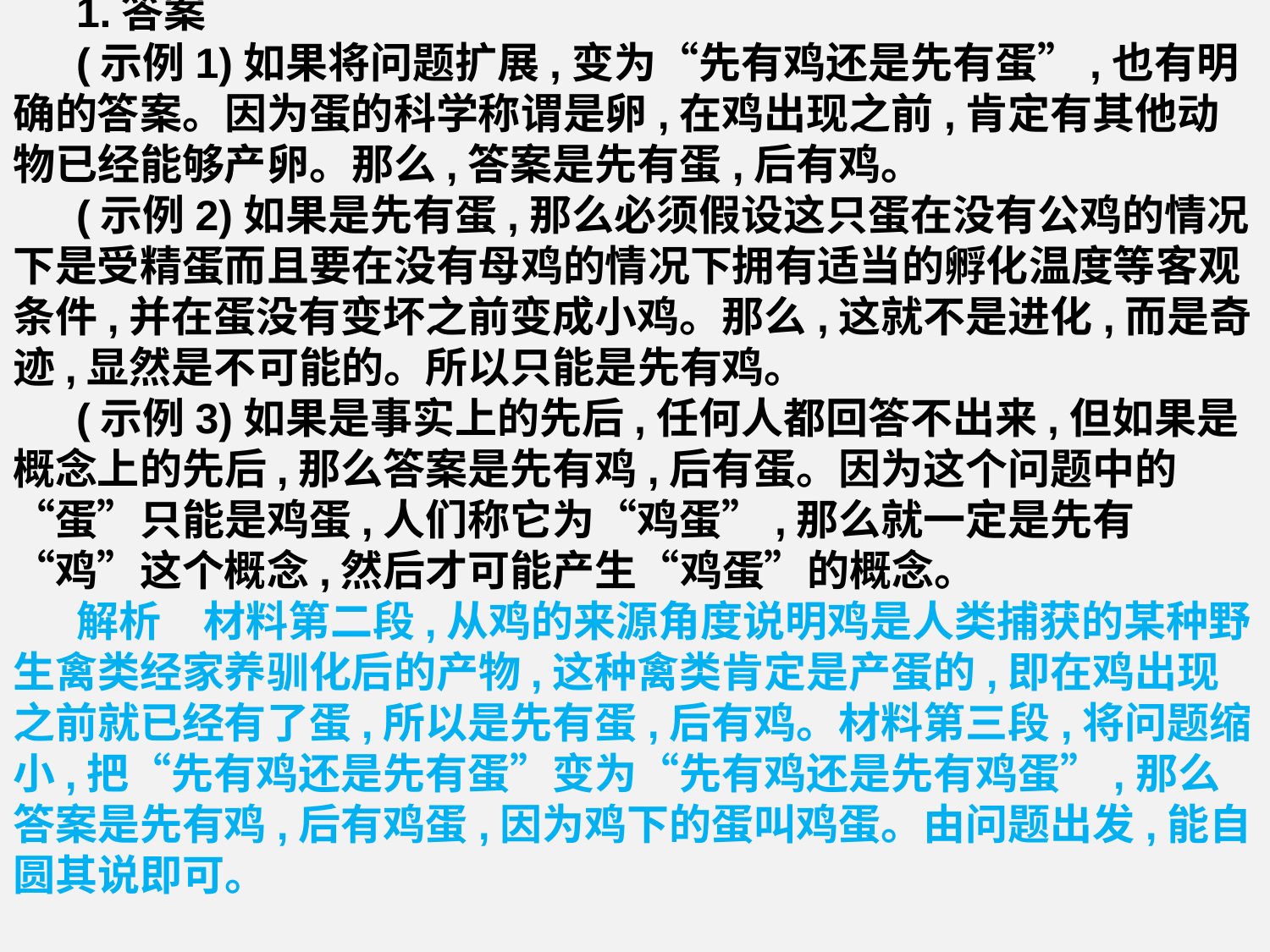

1.答案
(示例1)如果将问题扩展,变为“先有鸡还是先有蛋”,也有明确的答案。因为蛋的科学称谓是卵,在鸡出现之前,肯定有其他动物已经能够产卵。那么,答案是先有蛋,后有鸡。
(示例2)如果是先有蛋,那么必须假设这只蛋在没有公鸡的情况下是受精蛋而且要在没有母鸡的情况下拥有适当的孵化温度等客观条件,并在蛋没有变坏之前变成小鸡。那么,这就不是进化,而是奇迹,显然是不可能的。所以只能是先有鸡。
(示例3)如果是事实上的先后,任何人都回答不出来,但如果是概念上的先后,那么答案是先有鸡,后有蛋。因为这个问题中的“蛋”只能是鸡蛋,人们称它为“鸡蛋”,那么就一定是先有“鸡”这个概念,然后才可能产生“鸡蛋”的概念。
解析　材料第二段,从鸡的来源角度说明鸡是人类捕获的某种野生禽类经家养驯化后的产物,这种禽类肯定是产蛋的,即在鸡出现之前就已经有了蛋,所以是先有蛋,后有鸡。材料第三段,将问题缩小,把“先有鸡还是先有蛋”变为“先有鸡还是先有鸡蛋”,那么答案是先有鸡,后有鸡蛋,因为鸡下的蛋叫鸡蛋。由问题出发,能自圆其说即可。